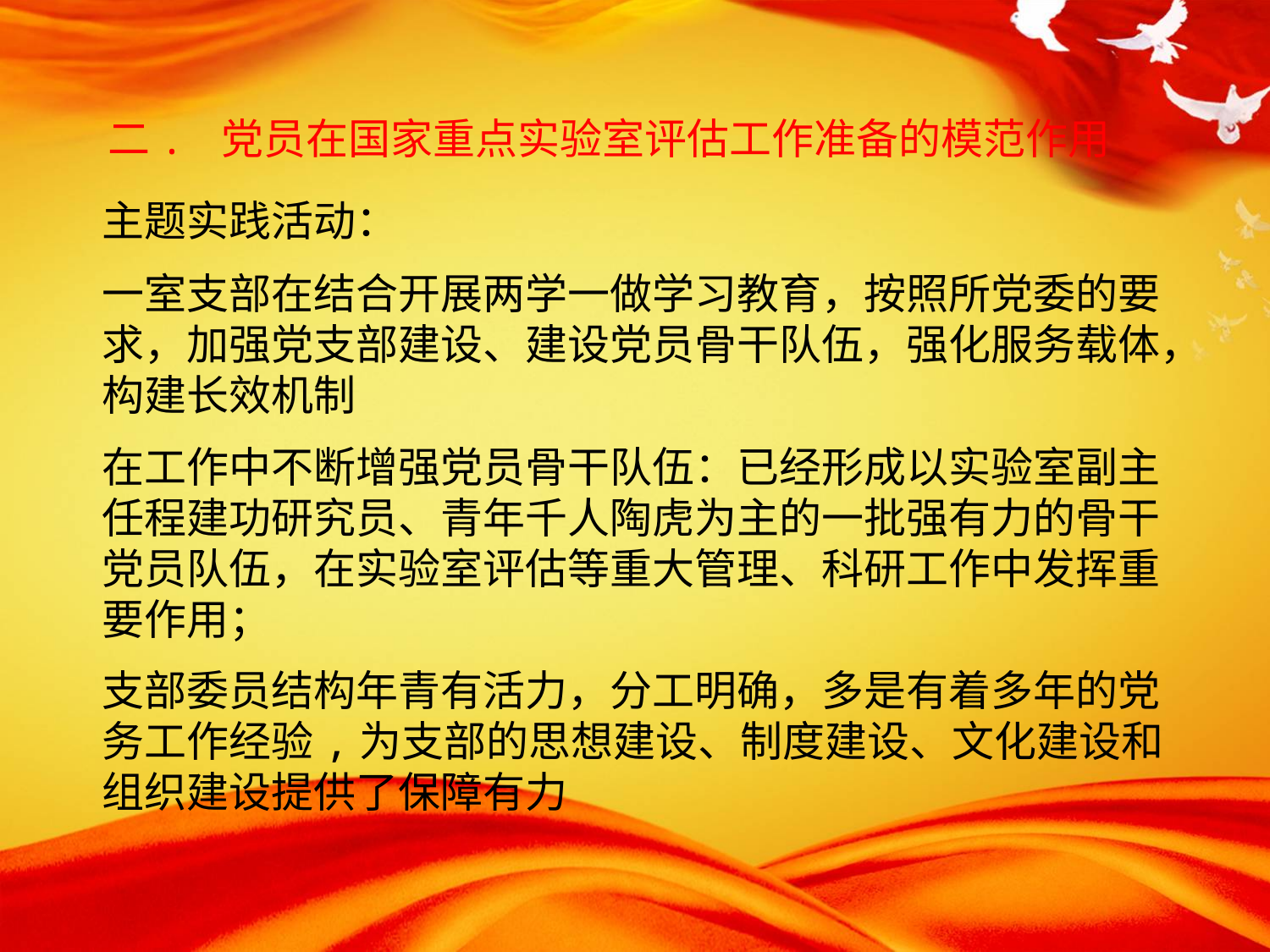

二. 党员在国家重点实验室评估工作准备的模范作用

主题实践活动：
一室支部在结合开展两学一做学习教育，按照所党委的要求，加强党支部建设、建设党员骨干队伍，强化服务载体，构建长效机制
在工作中不断增强党员骨干队伍：已经形成以实验室副主任程建功研究员、青年千人陶虎为主的一批强有力的骨干党员队伍，在实验室评估等重大管理、科研工作中发挥重要作用；
支部委员结构年青有活力，分工明确，多是有着多年的党务工作经验,为支部的思想建设、制度建设、文化建设和组织建设提供了保障有力